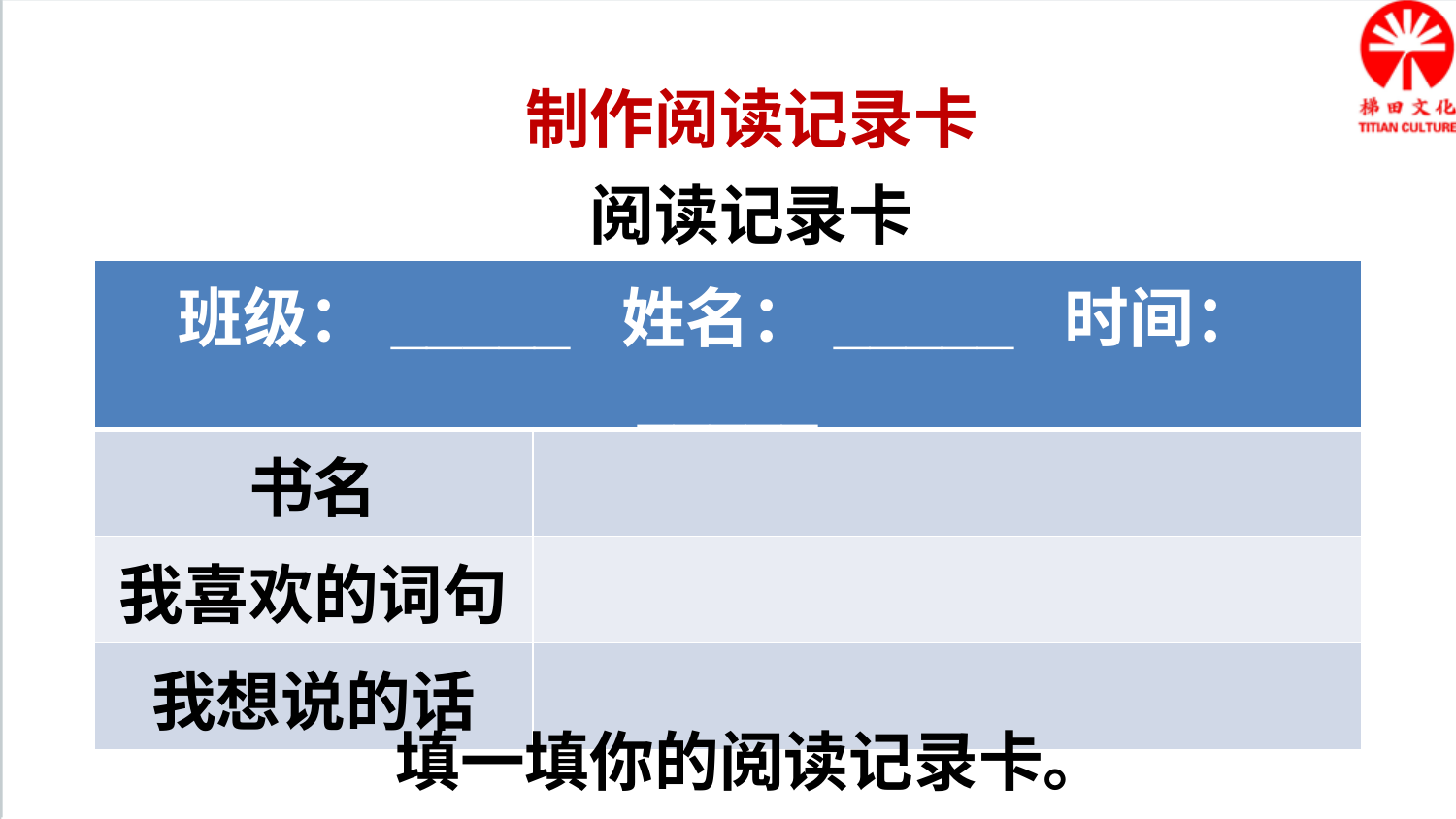

制作阅读记录卡
阅读记录卡
| 班级：\_\_\_\_\_ 姓名：\_\_\_\_\_ 时间：\_\_\_\_\_ |  |
| --- | --- |
| 书名 |  |
| 我喜欢的词句 |  |
| 我想说的话 |  |
填一填你的阅读记录卡。